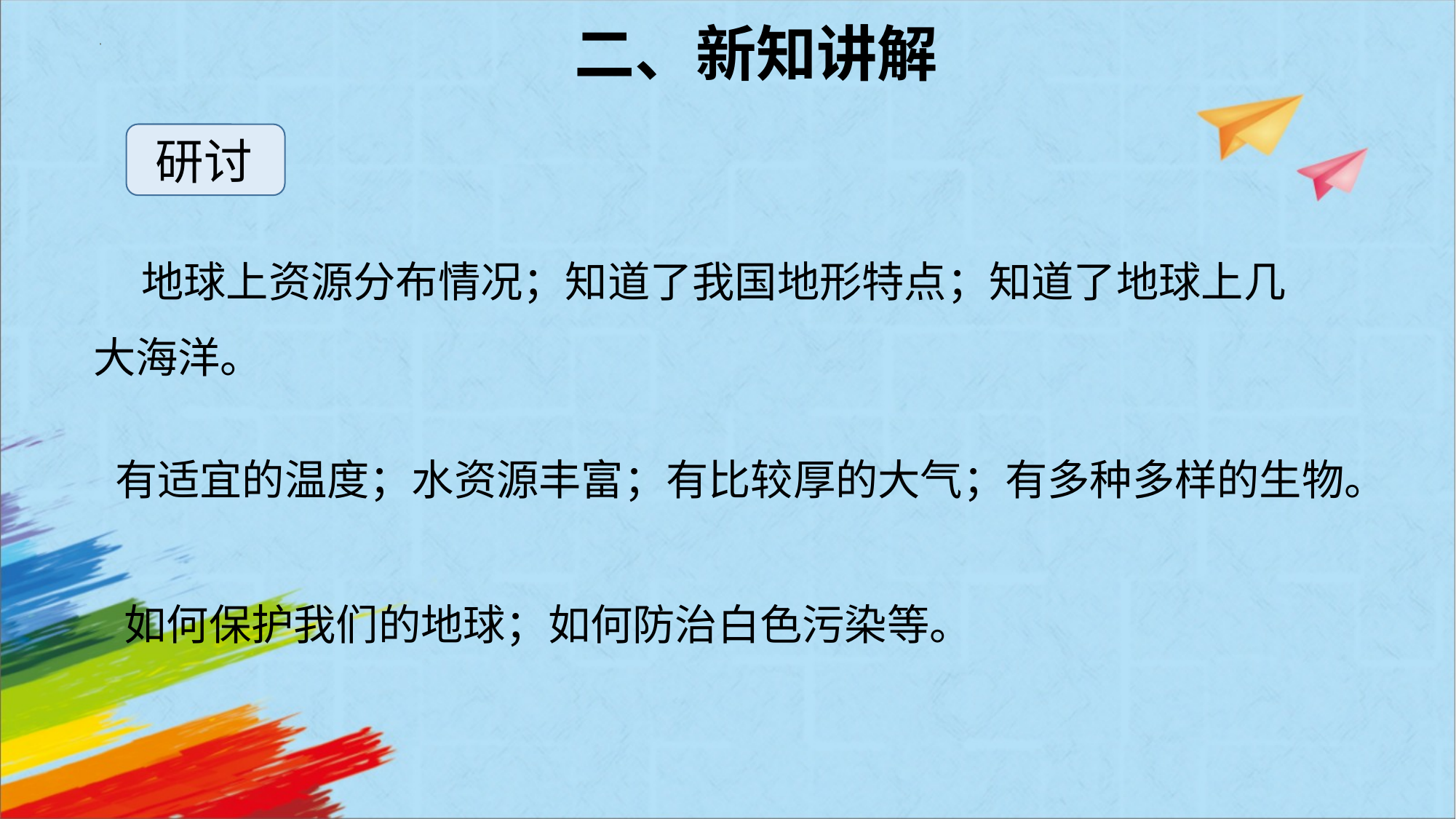

二、新知讲解

研讨
    地球上资源分布情况；知道了我国地形特点；知道了地球上几大海洋。

    有适宜的温度；水资源丰富；有比较厚的大气；有多种多样的生物。
    如何保护我们的地球；如何防治白色污染等。